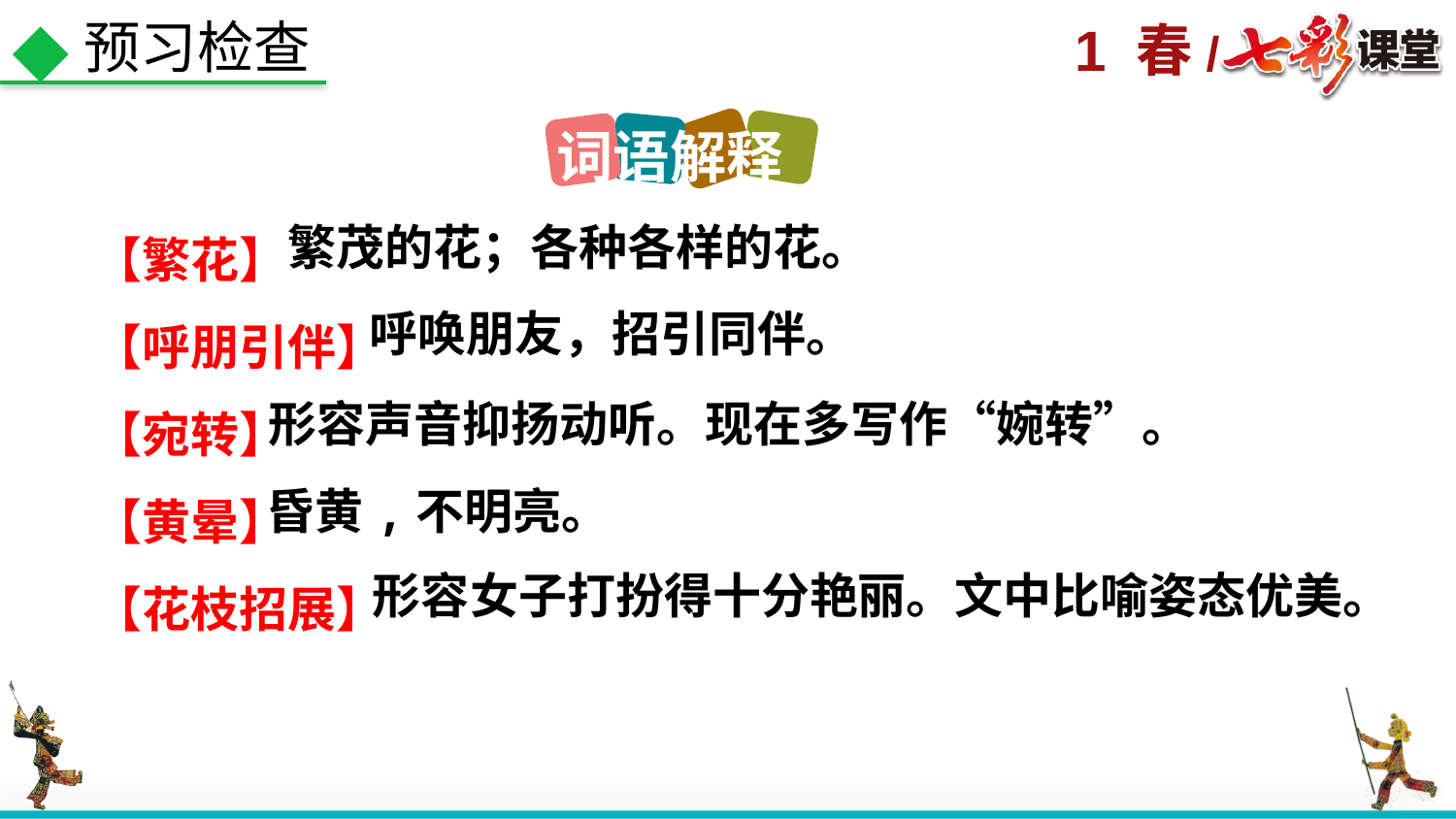

预习检查

词语解释

【繁花】
【呼朋引伴】
【宛转】
【黄晕】
【花枝招展】
繁茂的花；各种各样的花。
呼唤朋友，招引同伴。
形容声音抑扬动听。现在多写作“婉转”。
昏黄,不明亮。
形容女子打扮得十分艳丽。文中比喻姿态优美。